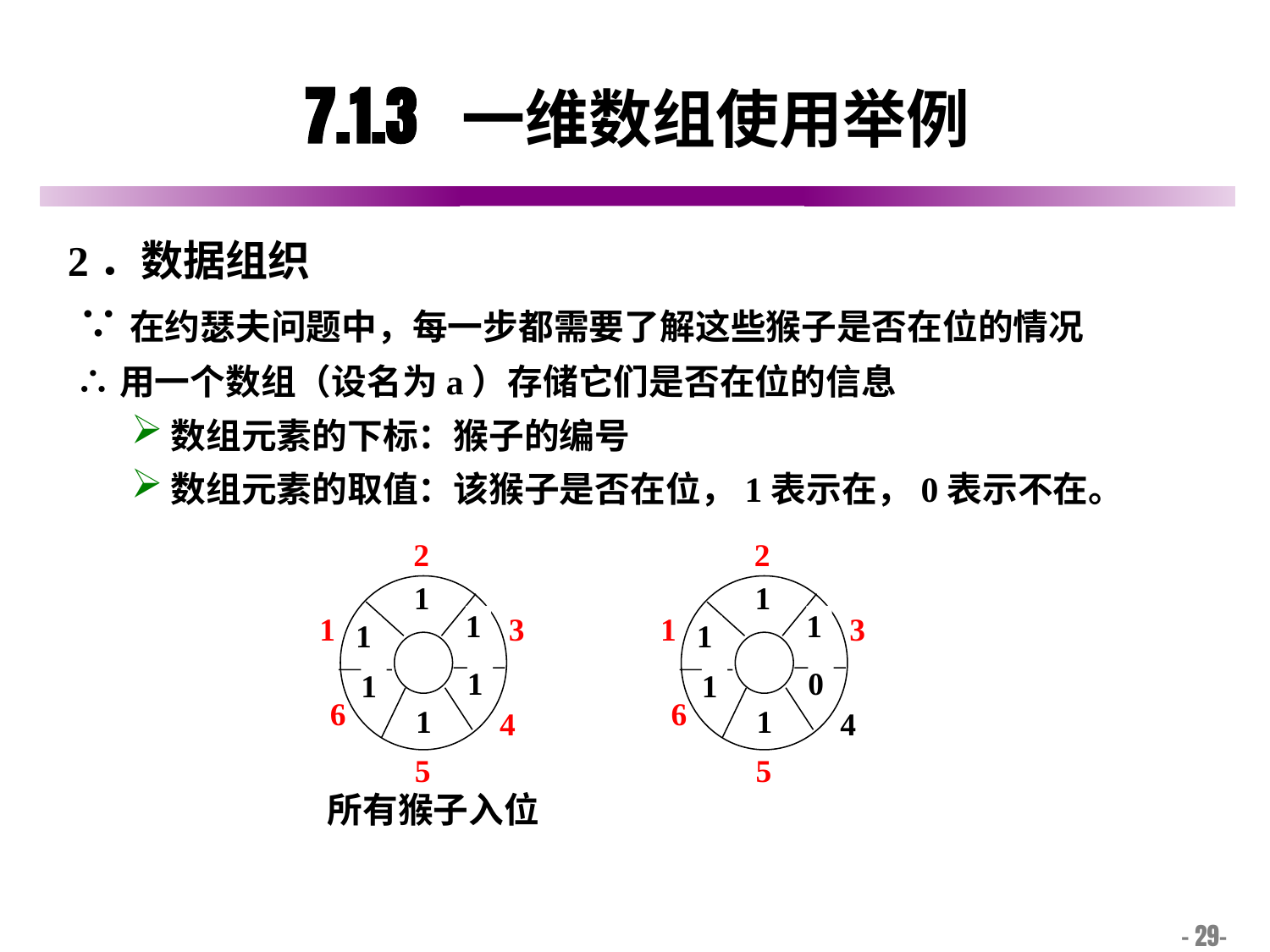

# 7.1.3  一维数组使用举例
2．数据组织
 ∵在约瑟夫问题中，每一步都需要了解这些猴子是否在位的情况
 ∴用一个数组（设名为a）存储它们是否在位的信息
数组元素的下标：猴子的编号
数组元素的取值：该猴子是否在位，1表示在，0表示不在。
2

1

1

1

1

1

1

1
3
6
4
5
2

1

1

1

0

1

1

1
3
6
4
5
所有猴子入位
 - 29-